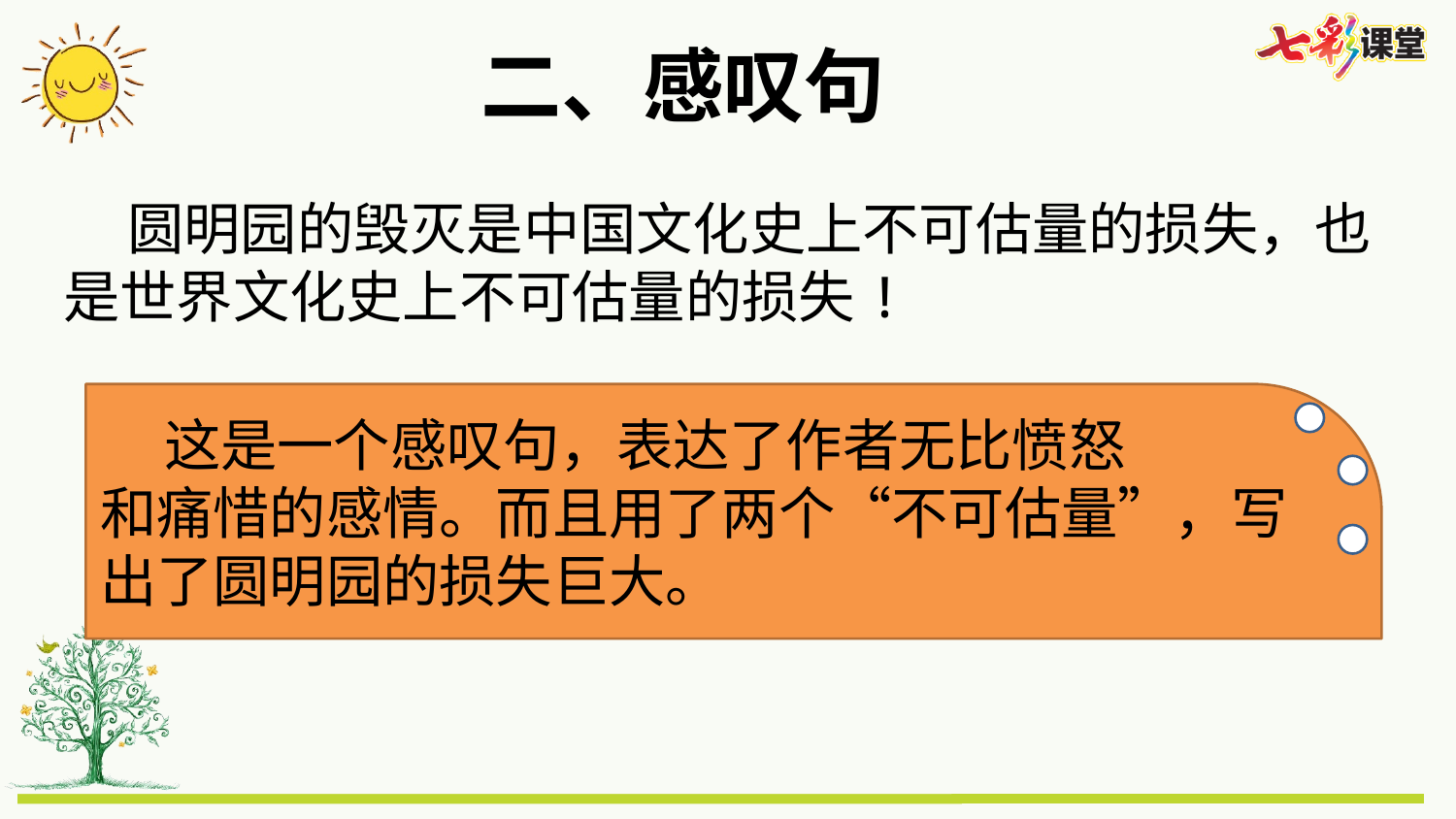

二、感叹句
    圆明园的毁灭是中国文化史上不可估量的损失，也是世界文化史上不可估量的损失!
    这是一个感叹句，表达了作者无比愤怒
和痛惜的感情。而且用了两个“不可估量”，写出了圆明园的损失巨大。